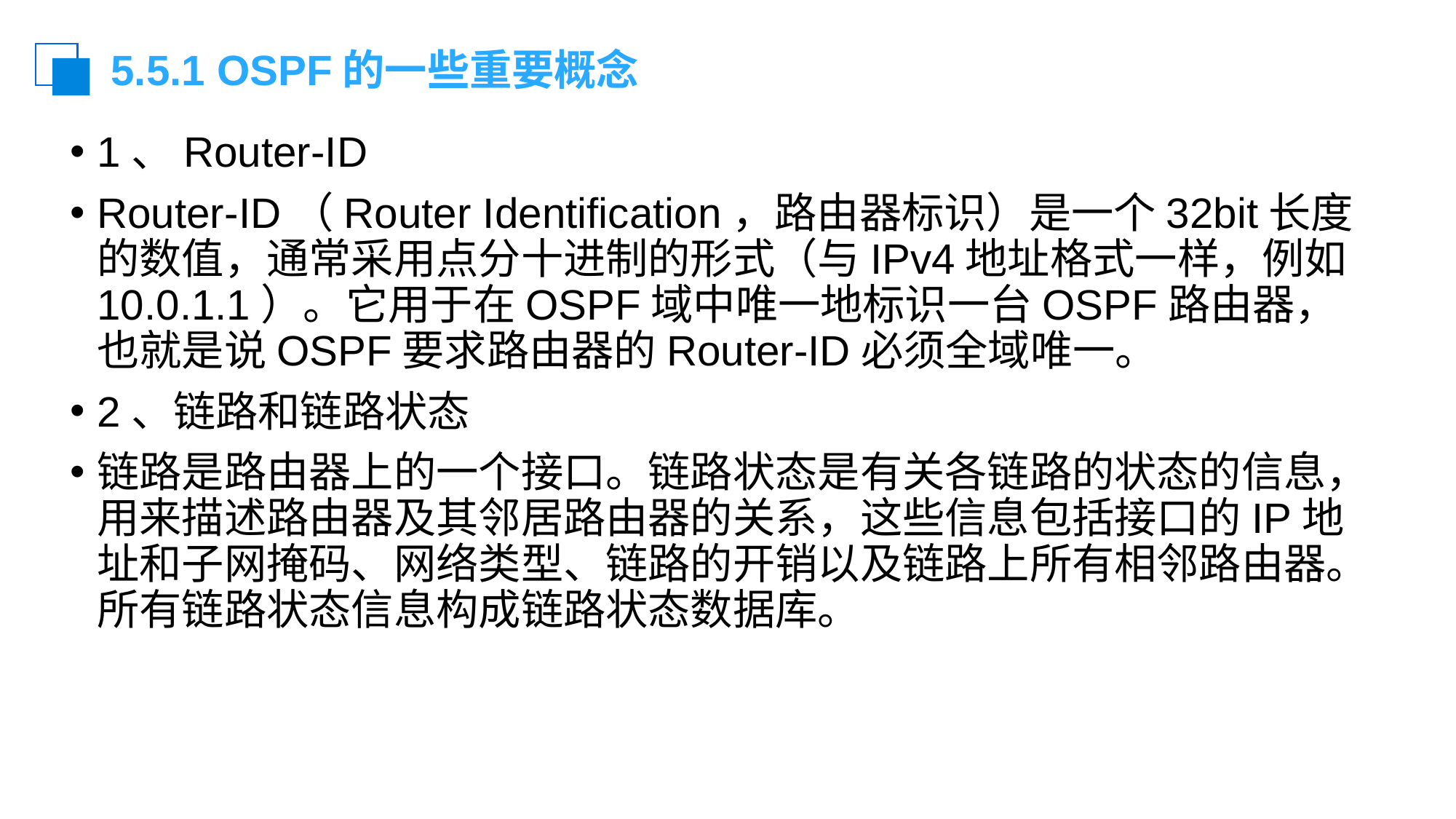

# 5.5.1 OSPF的一些重要概念
1、Router-ID
Router-ID（Router Identification，路由器标识）是一个32bit长度的数值，通常采用点分十进制的形式（与IPv4地址格式一样，例如10.0.1.1）。它用于在OSPF域中唯一地标识一台OSPF路由器，也就是说OSPF要求路由器的Router-ID必须全域唯一。
2、链路和链路状态
链路是路由器上的一个接口。链路状态是有关各链路的状态的信息，用来描述路由器及其邻居路由器的关系，这些信息包括接口的IP地址和子网掩码、网络类型、链路的开销以及链路上所有相邻路由器。所有链路状态信息构成链路状态数据库。